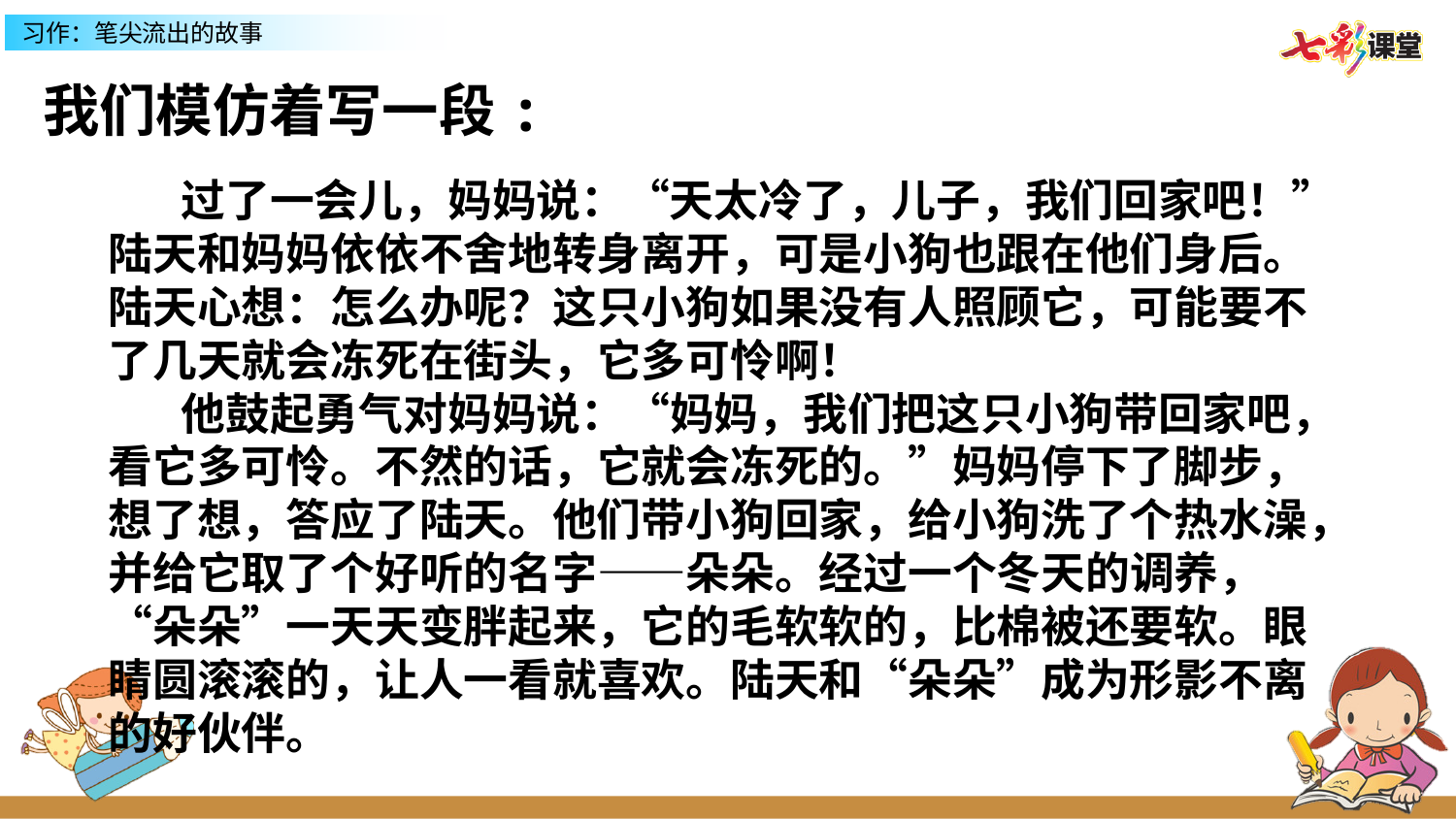

我们模仿着写一段:
过了一会儿，妈妈说：“天太冷了，儿子，我们回家吧！”陆天和妈妈依依不舍地转身离开，可是小狗也跟在他们身后。陆天心想：怎么办呢？这只小狗如果没有人照顾它，可能要不了几天就会冻死在街头，它多可怜啊！
他鼓起勇气对妈妈说：“妈妈，我们把这只小狗带回家吧，看它多可怜。不然的话，它就会冻死的。”妈妈停下了脚步，想了想，答应了陆天。他们带小狗回家，给小狗洗了个热水澡，并给它取了个好听的名字——朵朵。经过一个冬天的调养，“朵朵”一天天变胖起来，它的毛软软的，比棉被还要软。眼睛圆滚滚的，让人一看就喜欢。陆天和“朵朵”成为形影不离的好伙伴。